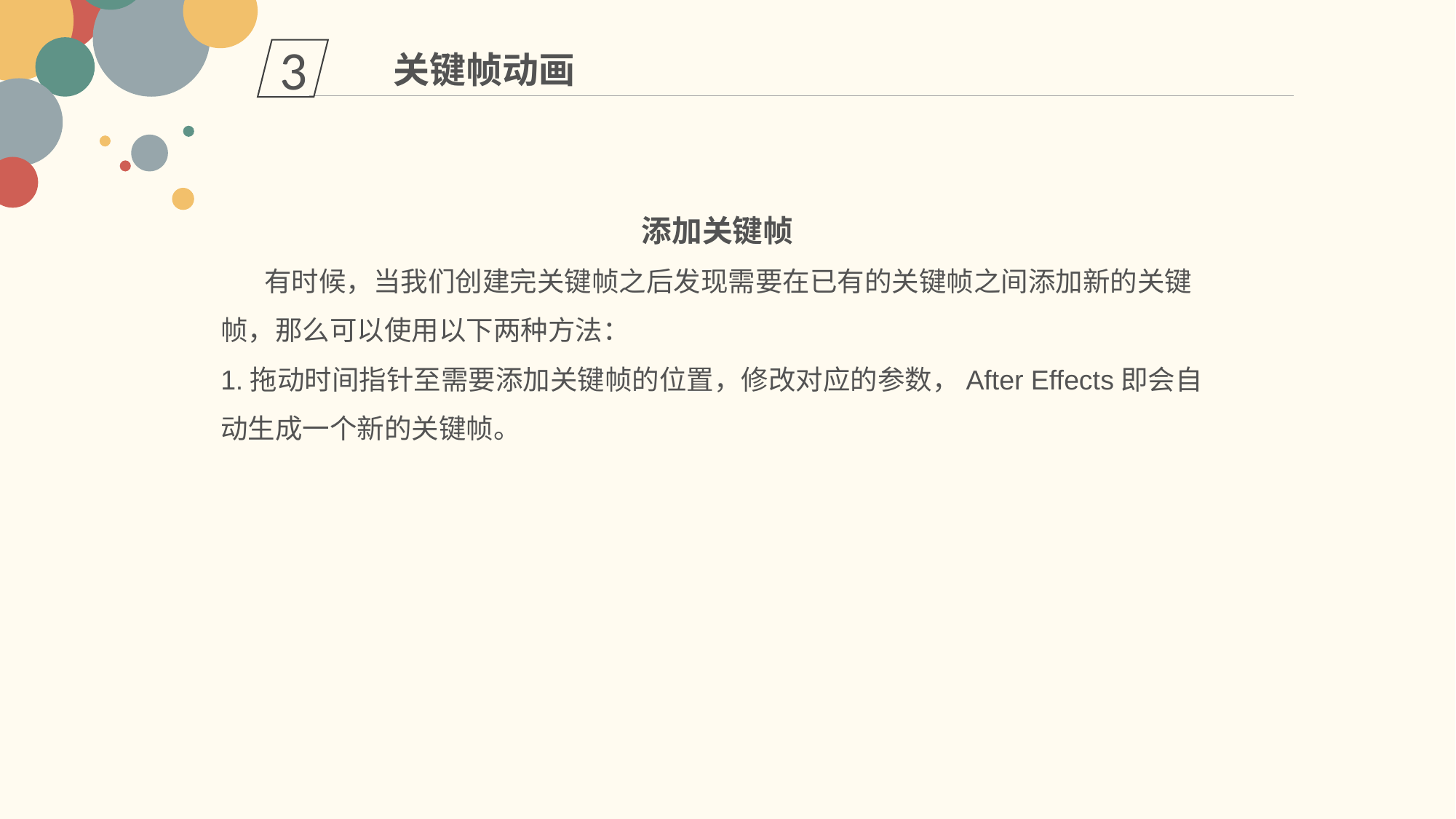

3
关键帧动画
添加关键帧
      有时候，当我们创建完关键帧之后发现需要在已有的关键帧之间添加新的关键帧，那么可以使用以下两种方法：
1.拖动时间指针至需要添加关键帧的位置，修改对应的参数，After Effects即会自动生成一个新的关键帧。